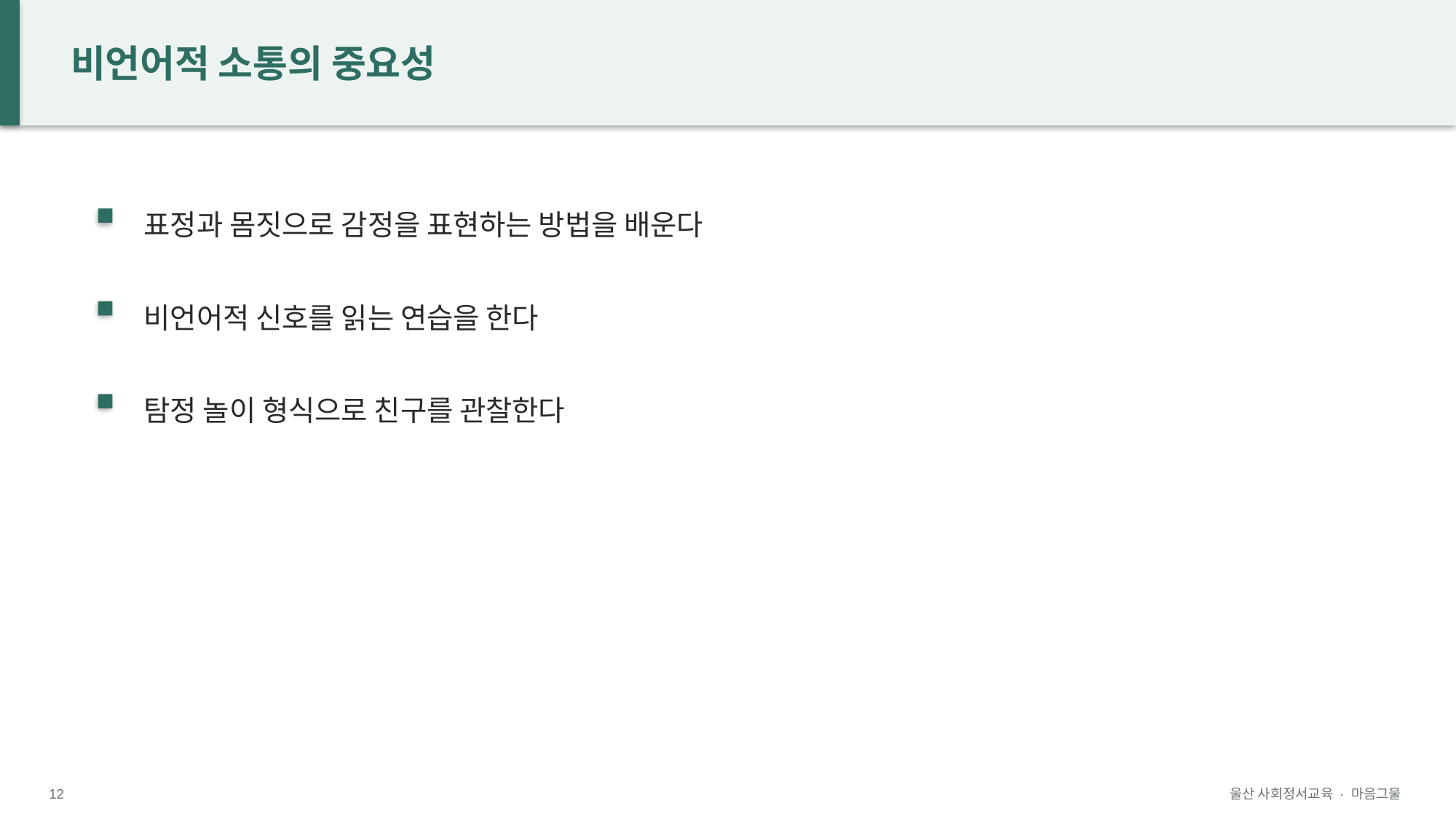

비언어적 소통의 중요성
표정과 몸짓으로 감정을 표현하는 방법을 배운다

비언어적 신호를 읽는 연습을 한다

탐정 놀이 형식으로 친구를 관찰한다

12
울산 사회정서교육 · 마음그물